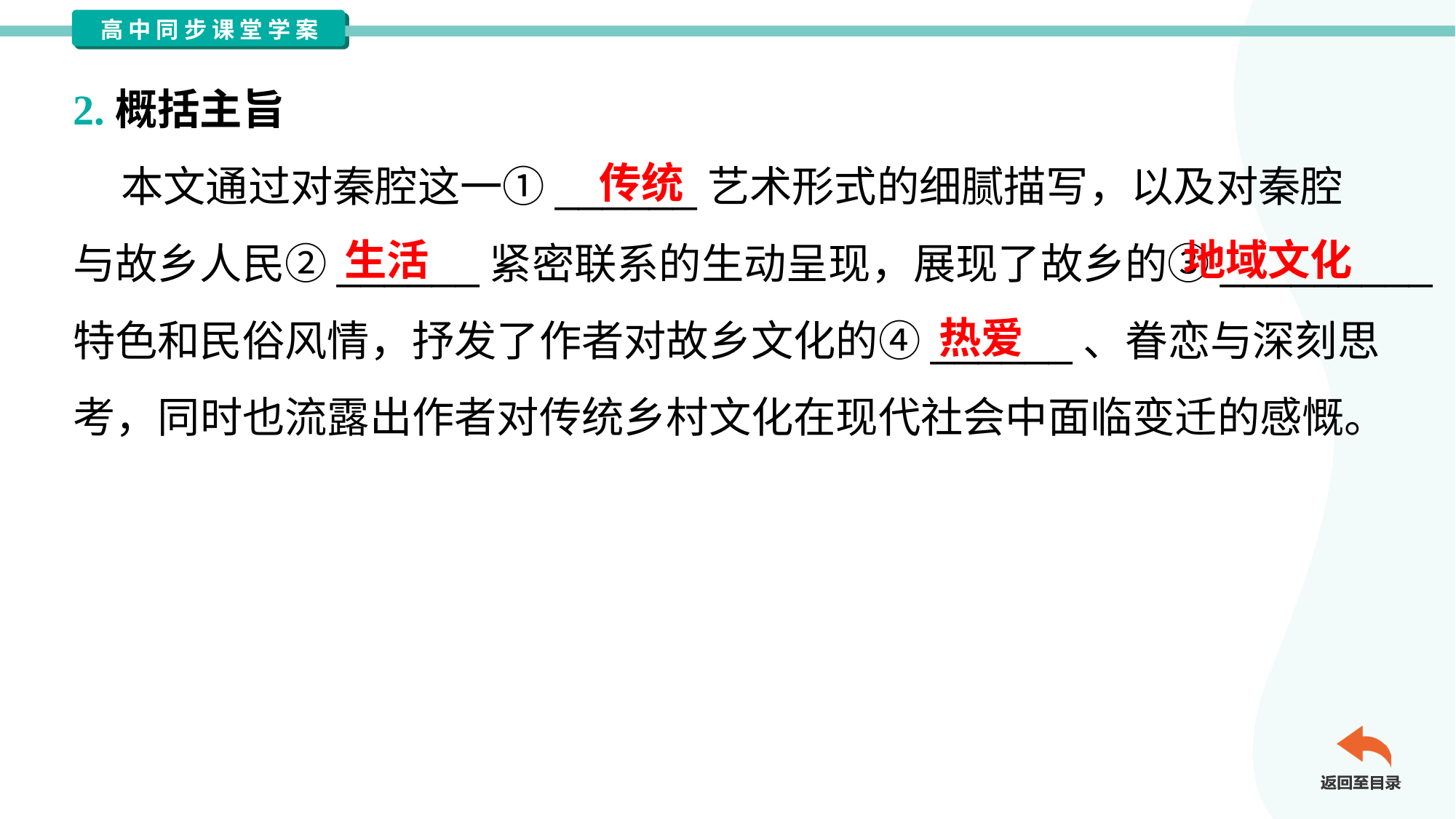

2.概括主旨
    本文通过对秦腔这一①______艺术形式的细腻描写，以及对秦腔
与故乡人民②______紧密联系的生动呈现，展现了故乡的③_________
特色和民俗风情，抒发了作者对故乡文化的④______、眷恋与深刻思
考，同时也流露出作者对传统乡村文化在现代社会中面临变迁的感慨。
传统
生活
地域文化
热爱